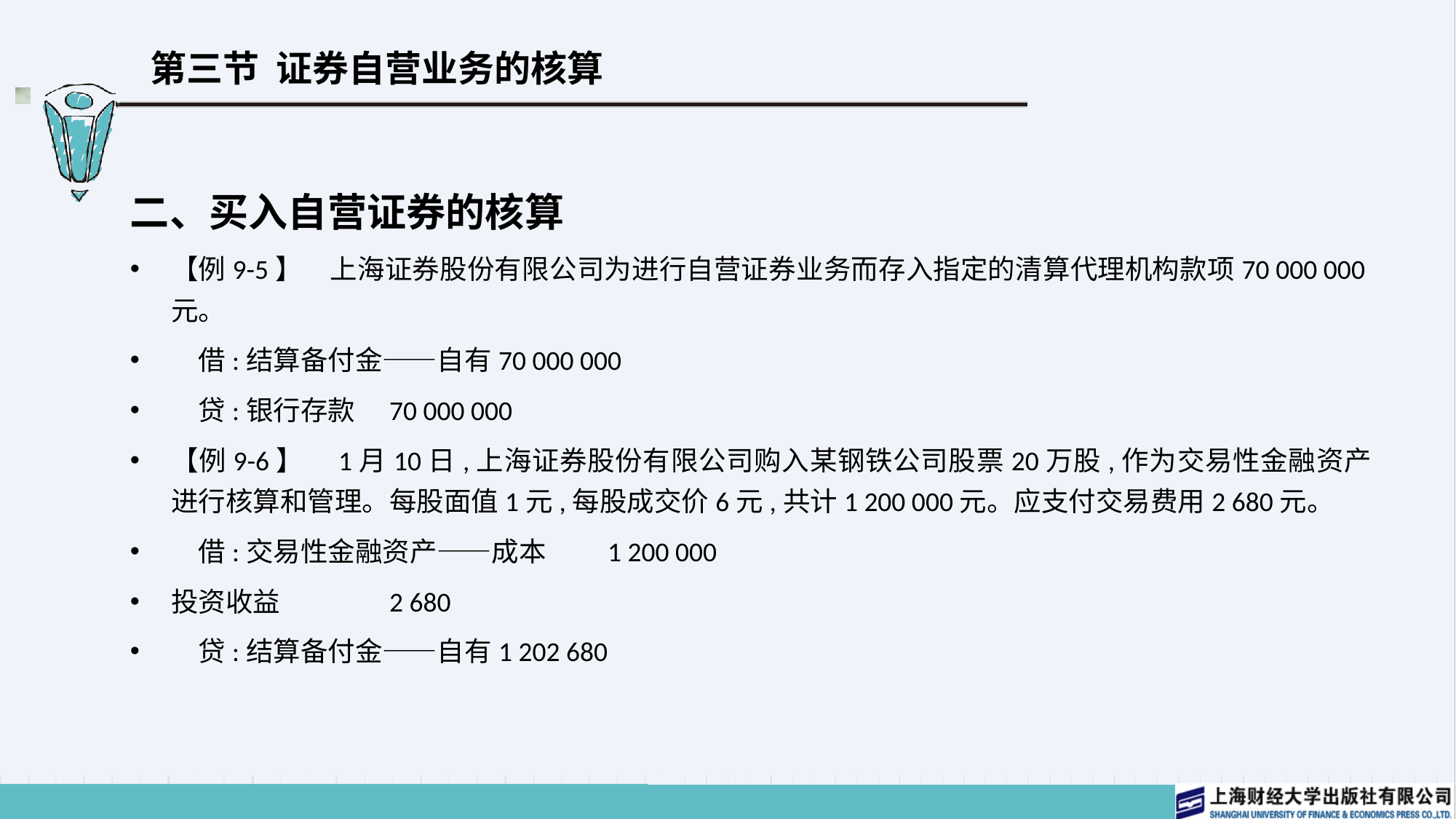

# 第三节  证券自营业务的核算
二、买入自营证券的核算
【例9-5】　上海证券股份有限公司为进行自营证券业务而存入指定的清算代理机构款项70 000 000元。
　借:结算备付金——自有	70 000 000
　贷:银行存款	70 000 000
【例9-6】　1月10日,上海证券股份有限公司购入某钢铁公司股票20万股,作为交易性金融资产进行核算和管理。每股面值1元,每股成交价6元,共计1 200 000元。应支付交易费用2 680元。
　借:交易性金融资产——成本	1 200 000
投资收益	2 680
　贷:结算备付金——自有	1 202 680